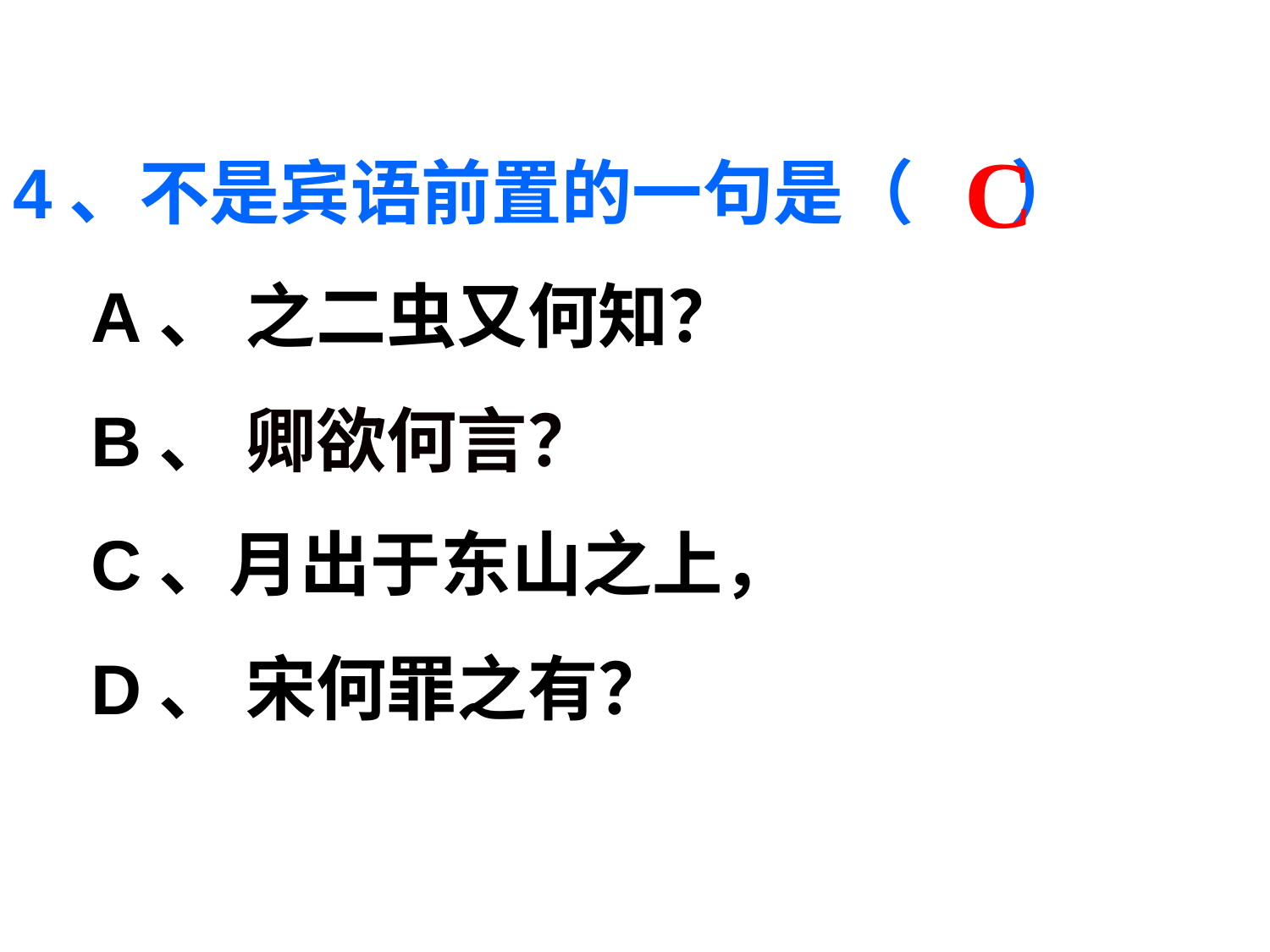

# 4、不是宾语前置的一句是（      ）
    A、 之二虫又何知？
    B、 卿欲何言？
    C、月出于东山之上，
    D、 宋何罪之有？
C